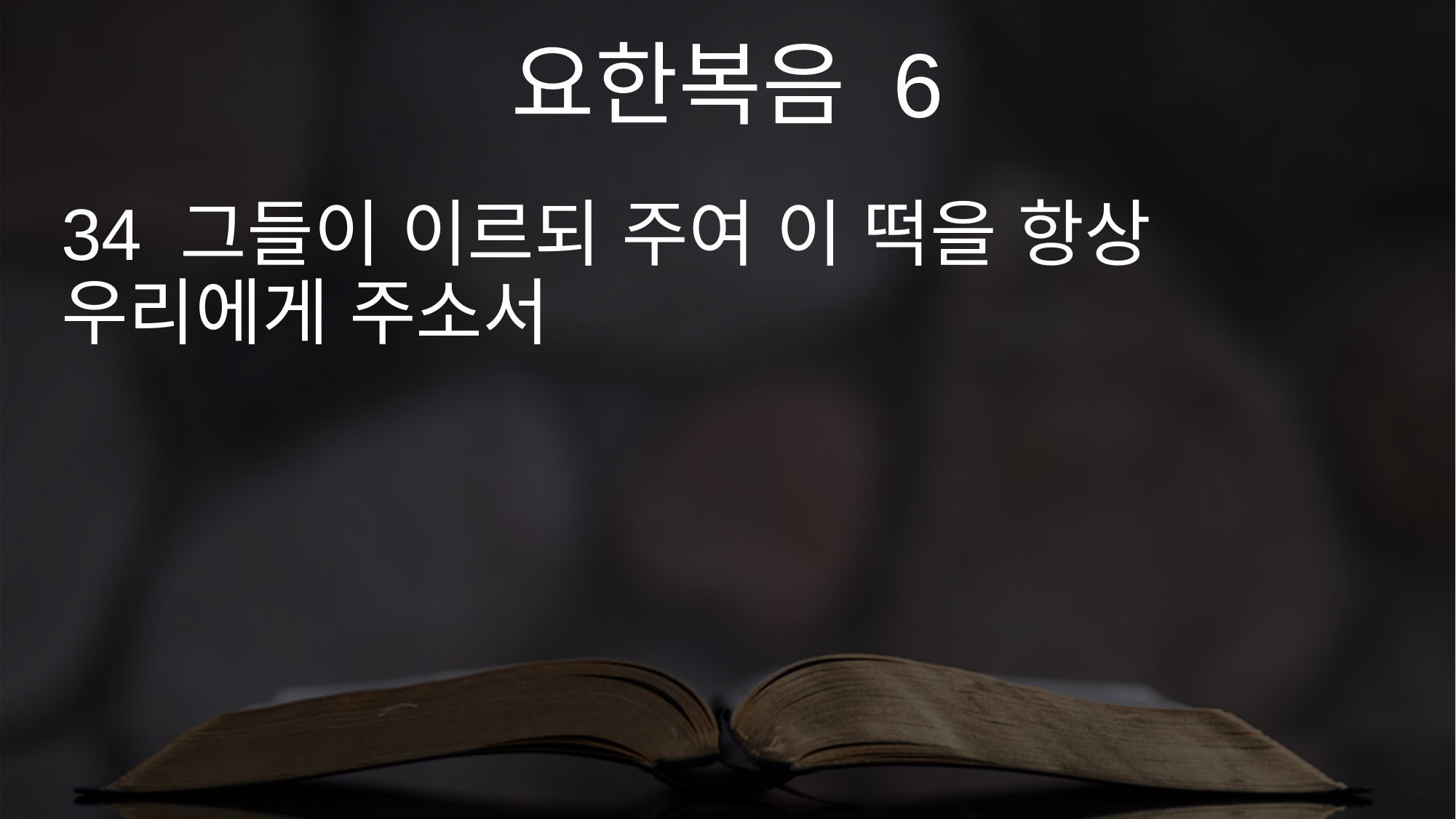

요한복음 6
34 그들이 이르되 주여 이 떡을 항상 우리에게 주소서